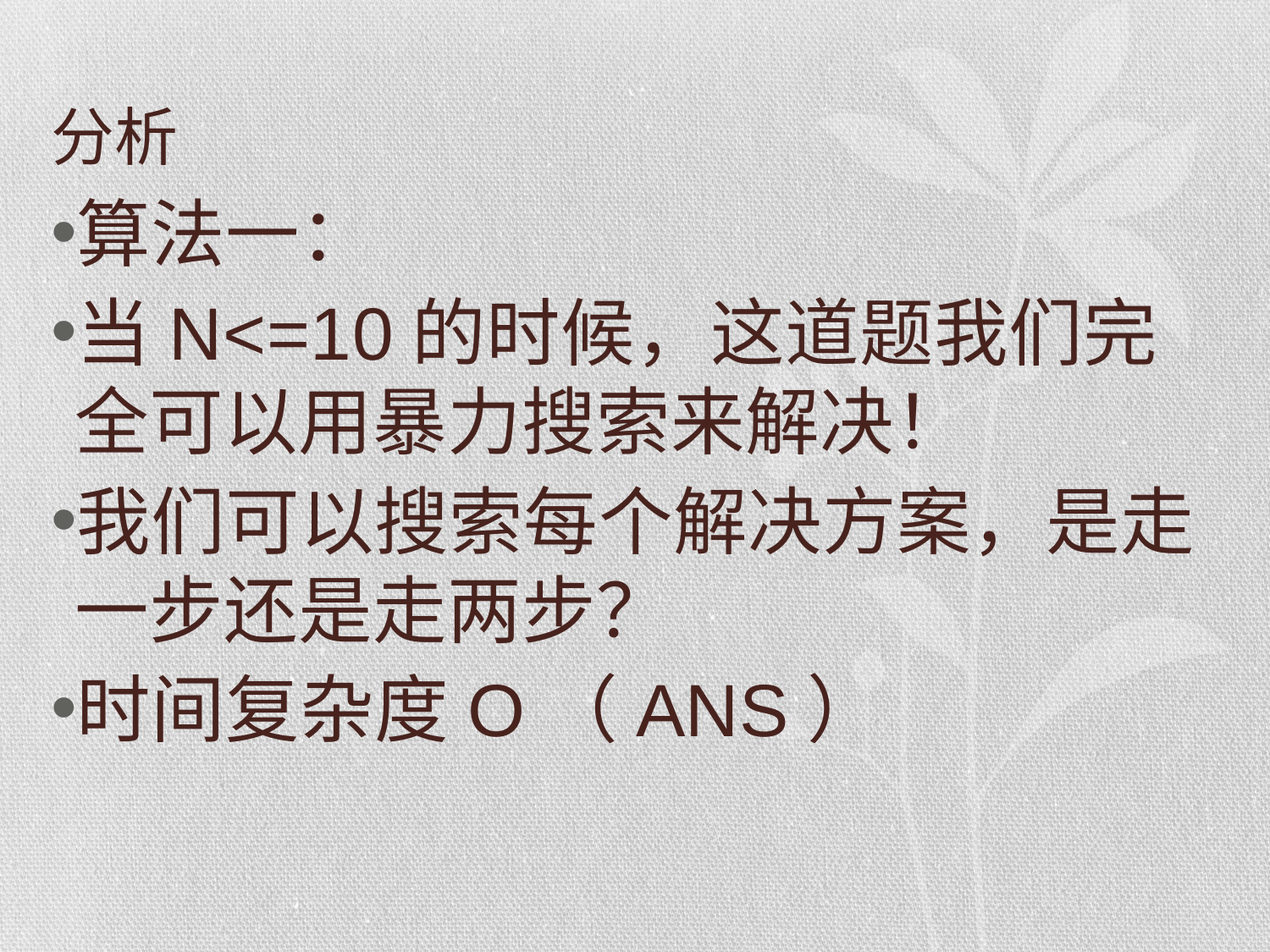

# 分析
算法一：
当N<=10的时候，这道题我们完全可以用暴力搜索来解决！
我们可以搜索每个解决方案，是走一步还是走两步？
时间复杂度O（ANS）